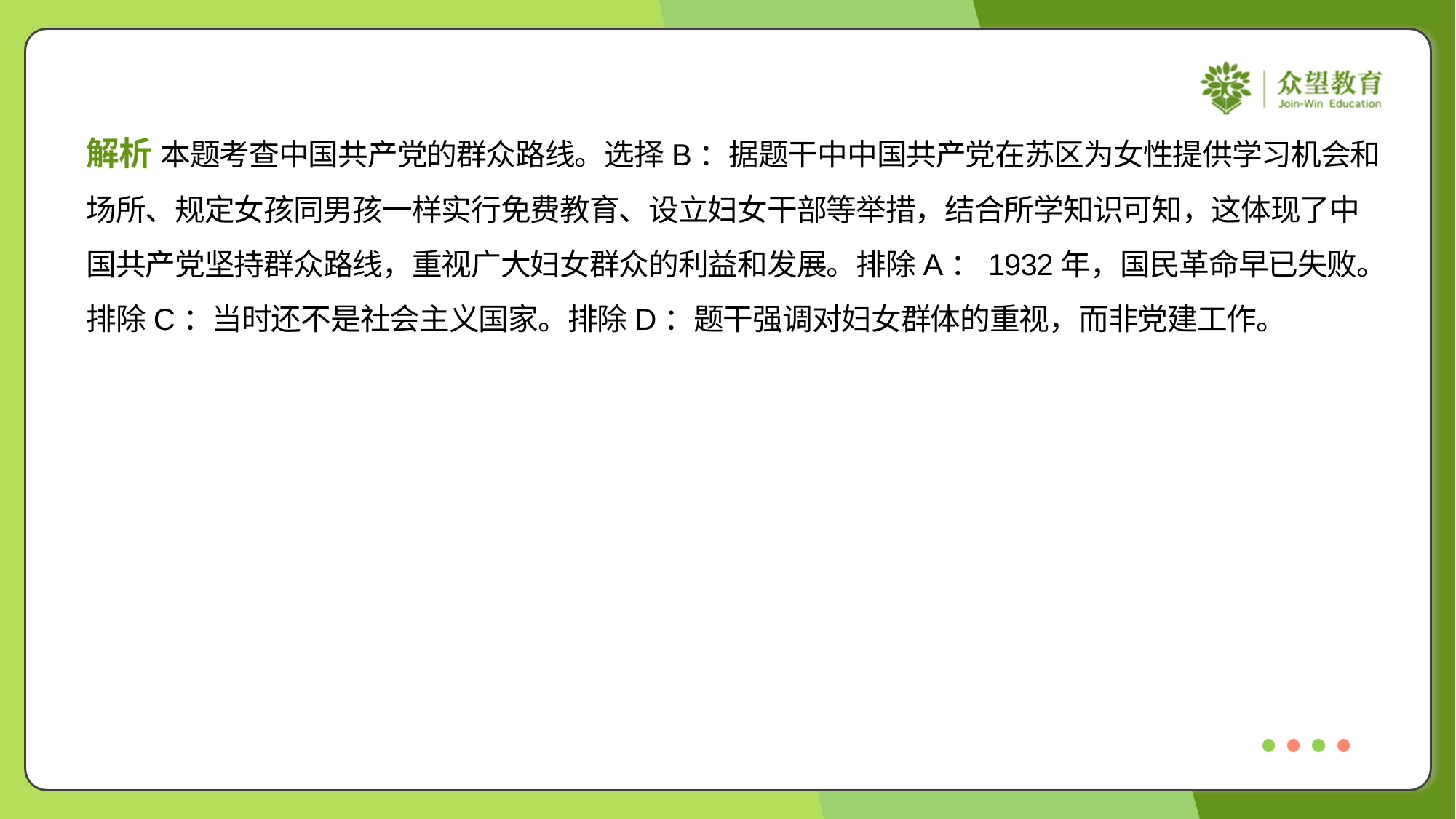

解析 本题考查中国共产党的群众路线。选择B：据题干中中国共产党在苏区为女性提供学习机会和
场所、规定女孩同男孩一样实行免费教育、设立妇女干部等举措，结合所学知识可知，这体现了中
国共产党坚持群众路线，重视广大妇女群众的利益和发展。排除A：1932年，国民革命早已失败。
排除C：当时还不是社会主义国家。排除D：题干强调对妇女群体的重视，而非党建工作。